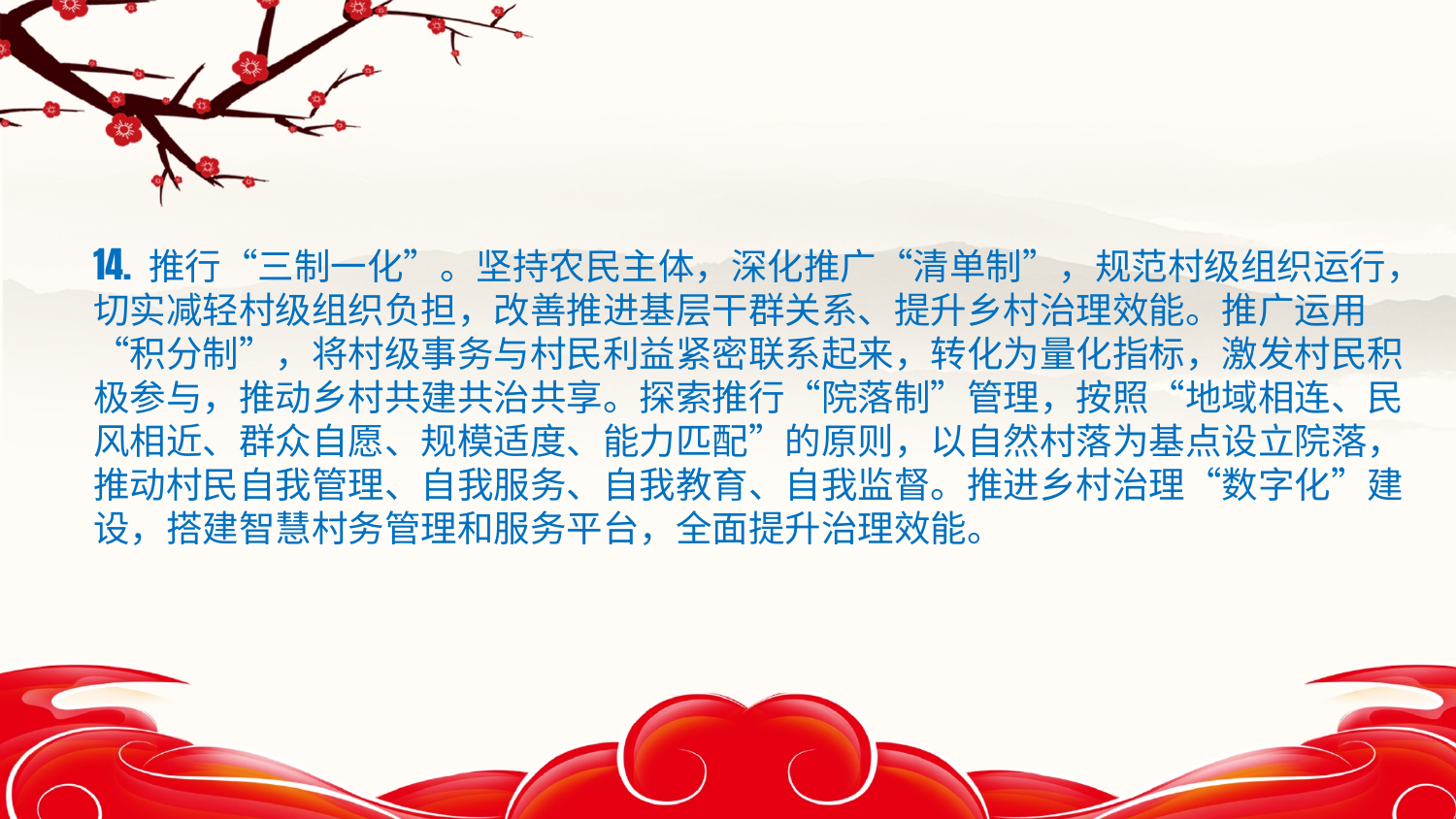

14. 推行“三制一化”。坚持农民主体，深化推广“清单制”，规范村级组织运行，切实减轻村级组织负担，改善推进基层干群关系、提升乡村治理效能。推广运用“积分制”，将村级事务与村民利益紧密联系起来，转化为量化指标，激发村民积极参与，推动乡村共建共治共享。探索推行“院落制”管理，按照“地域相连、民风相近、群众自愿、规模适度、能力匹配”的原则，以自然村落为基点设立院落，推动村民自我管理、自我服务、自我教育、自我监督。推进乡村治理“数字化”建设，搭建智慧村务管理和服务平台，全面提升治理效能。